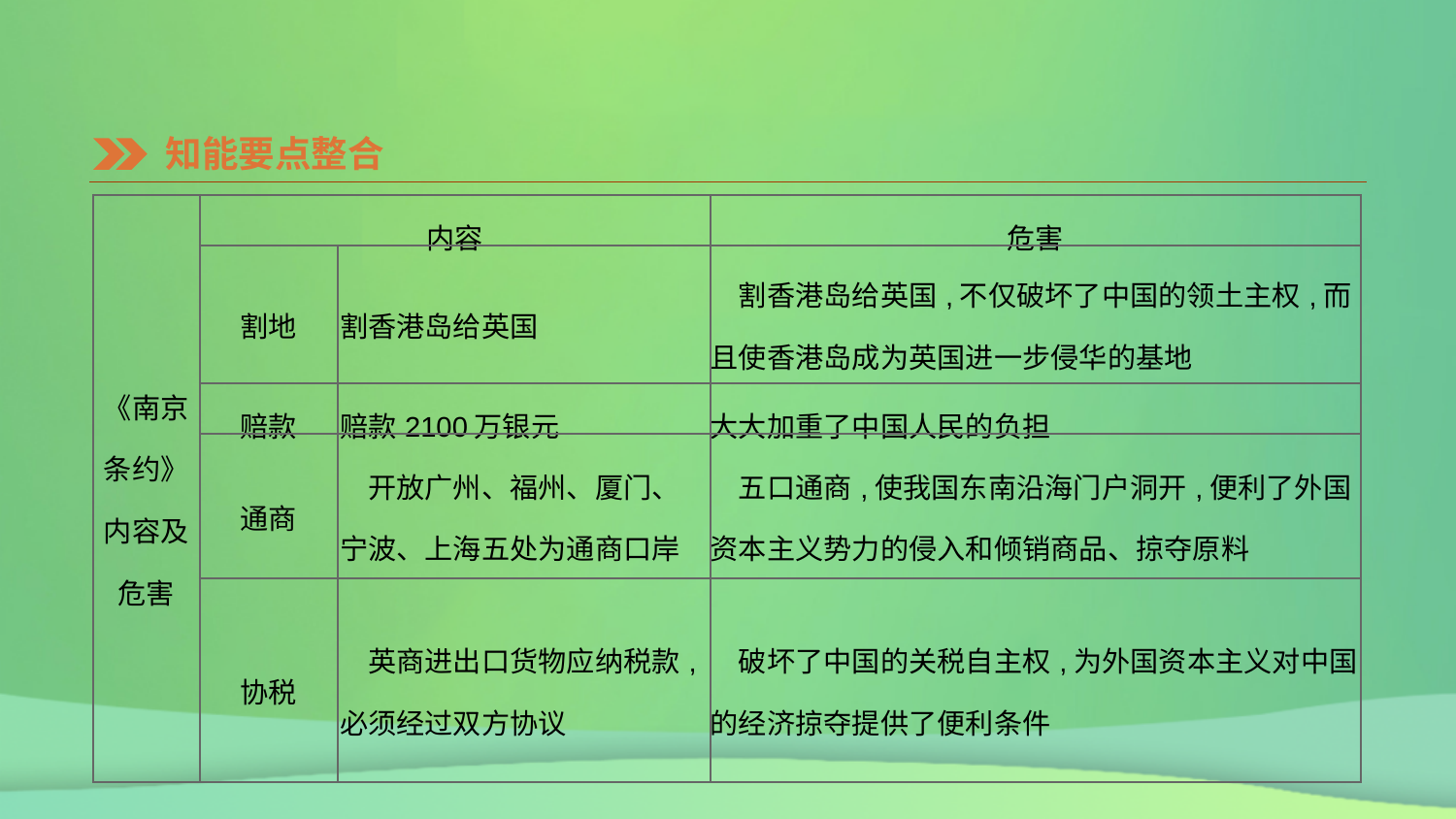

知能要点整合

| 《南京条约》 内容及危害 | 内容 |  | 危害 |
| --- | --- | --- | --- |
|  | 割地 | 割香港岛给英国 | 割香港岛给英国,不仅破坏了中国的领土主权,而且使香港岛成为英国进一步侵华的基地 |
|  | 赔款 | 赔款2100万银元 | 大大加重了中国人民的负担 |
|  | 通商 | 开放广州、福州、厦门、宁波、上海五处为通商口岸 | 五口通商,使我国东南沿海门户洞开,便利了外国资本主义势力的侵入和倾销商品、掠夺原料 |
|  | 协税 | 英商进出口货物应纳税款,必须经过双方协议 | 破坏了中国的关税自主权,为外国资本主义对中国的经济掠夺提供了便利条件 |